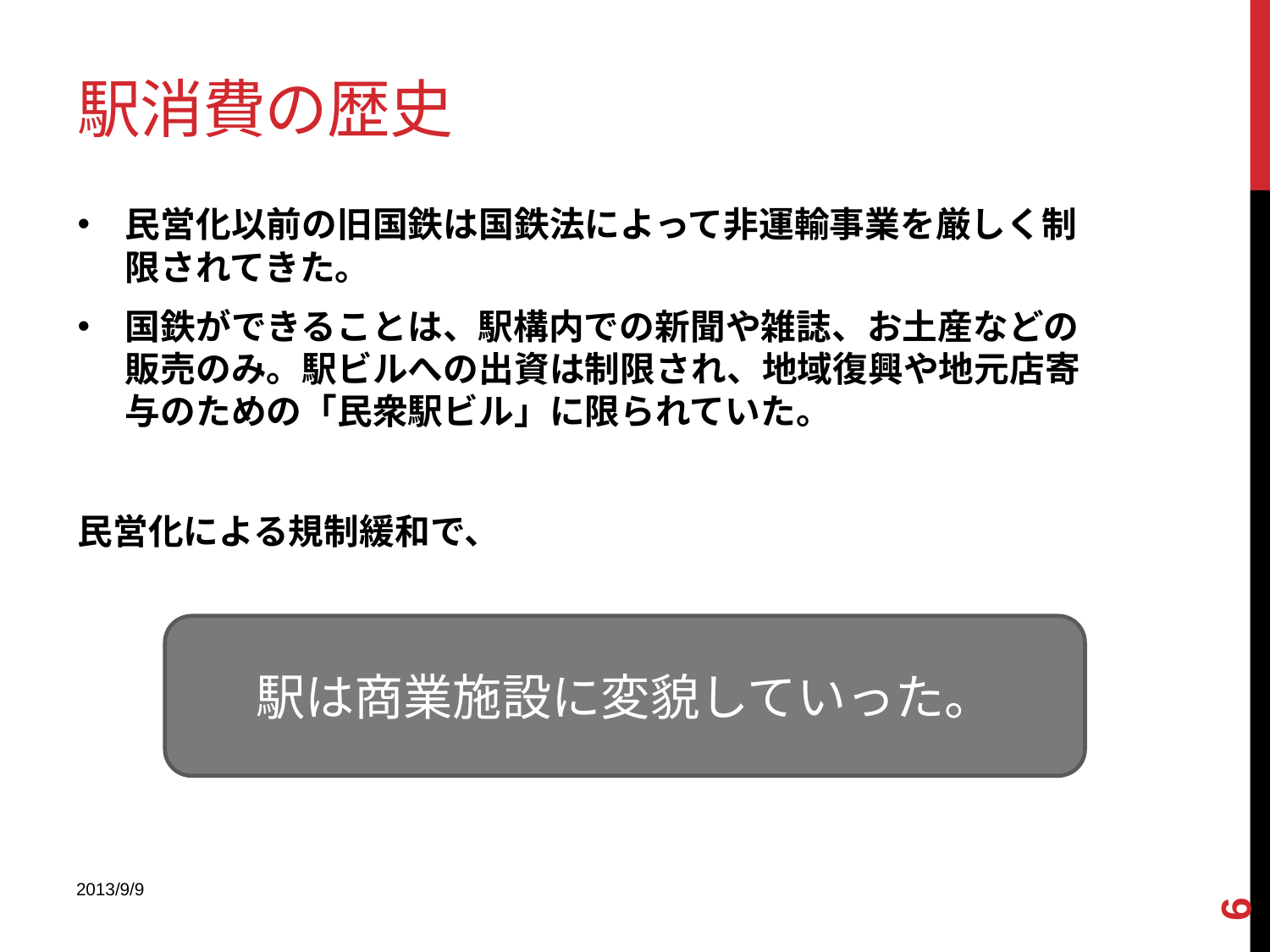

# 駅消費の歴史
民営化以前の旧国鉄は国鉄法によって非運輸事業を厳しく制限されてきた。
国鉄ができることは、駅構内での新聞や雑誌、お土産などの販売のみ。駅ビルへの出資は制限され、地域復興や地元店寄与のための「民衆駅ビル」に限られていた。

民営化による規制緩和で、
駅は商業施設に変貌していった。
6
2013/9/9